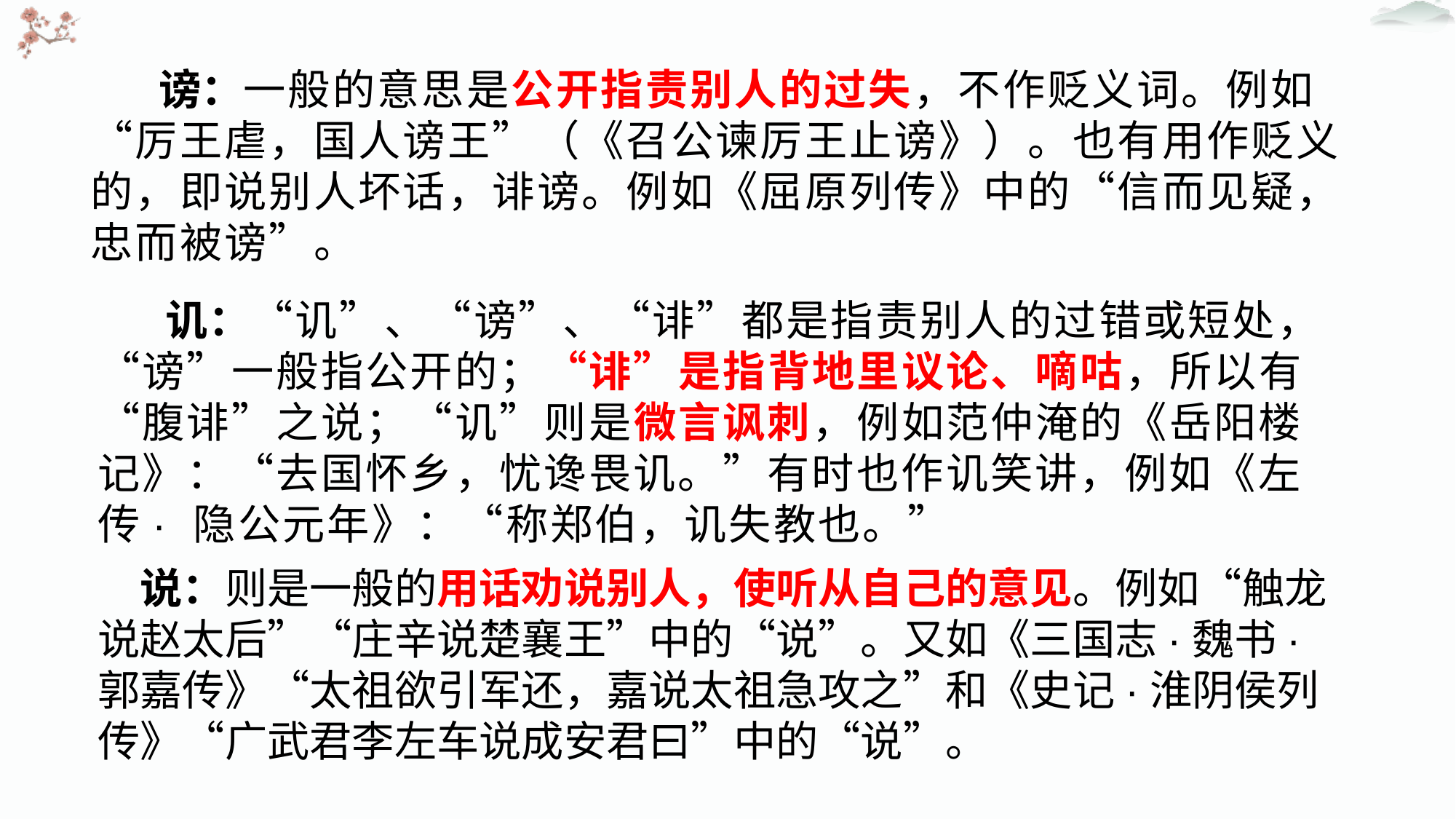

谤：一般的意思是公开指责别人的过失，不作贬义词。例如“厉王虐，国人谤王”（《召公谏厉王止谤》）。也有用作贬义的，即说别人坏话，诽谤。例如《屈原列传》中的“信而见疑，忠而被谤”。
      讥：“讥”、“谤”、“诽”都是指责别人的过错或短处，“谤”一般指公开的；“诽”是指背地里议论、嘀咕，所以有“腹诽”之说；“讥”则是微言讽刺，例如范仲淹的《岳阳楼记》：“去国怀乡，忧谗畏讥。”有时也作讥笑讲，例如《左传· 隐公元年》：“称郑伯，讥失教也。”
　说：则是一般的用话劝说别人，使听从自己的意见。例如“触龙说赵太后”“庄辛说楚襄王”中的“说”。又如《三国志·魏书·郭嘉传》“太祖欲引军还，嘉说太祖急攻之”和《史记·淮阴侯列传》“广武君李左车说成安君曰”中的“说”。